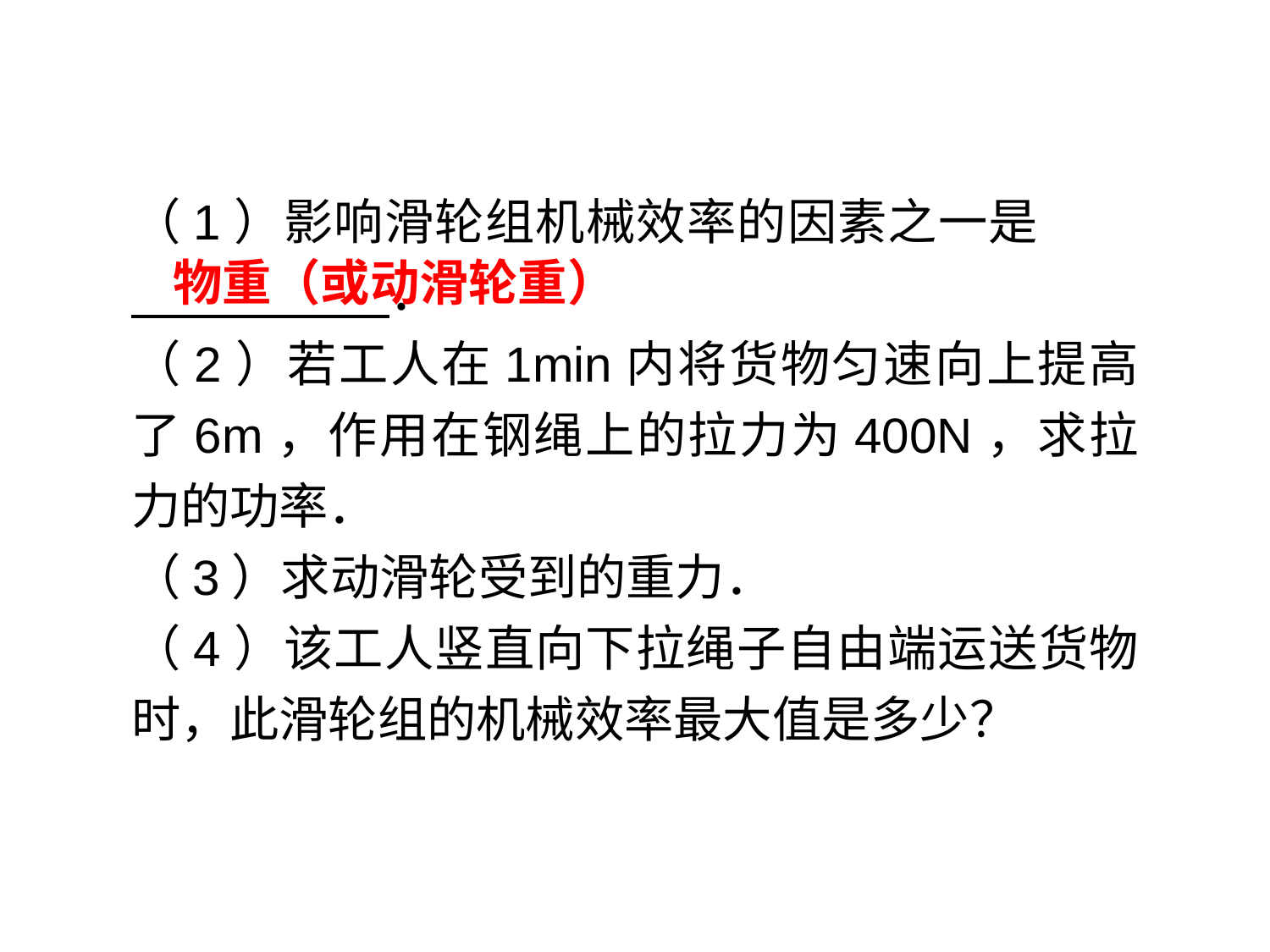

（1）影响滑轮组机械效率的因素之一是　　　                   ．
（2）若工人在1min内将货物匀速向上提高了6m，作用在钢绳上的拉力为400N，求拉力的功率．
（3）求动滑轮受到的重力．
（4）该工人竖直向下拉绳子自由端运送货物时，此滑轮组的机械效率最大值是多少？
物重（或动滑轮重）